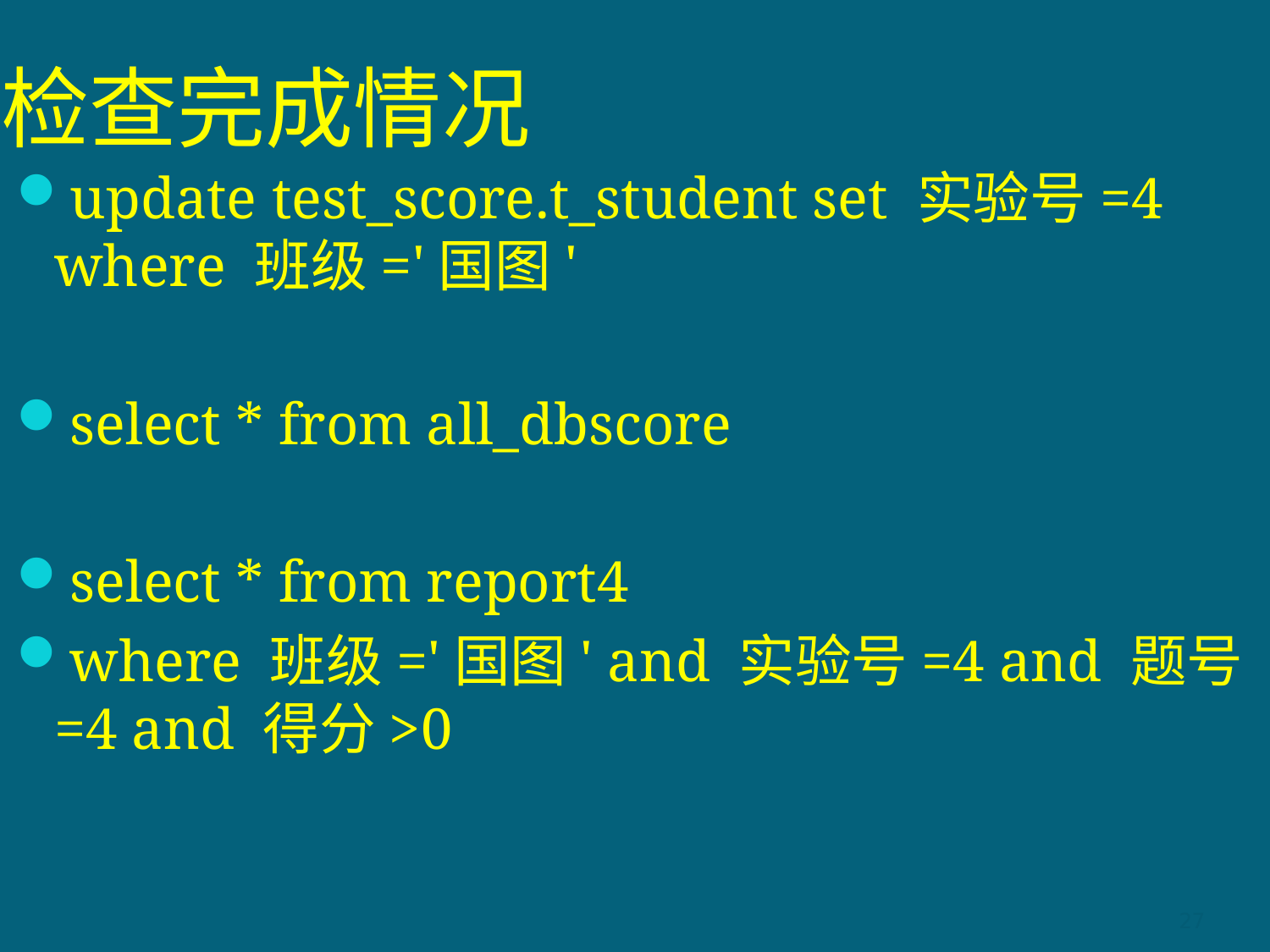

# 检查完成情况
update test_score.t_student set 实验号=4 where 班级='国图'

select * from all_dbscore

select * from report4
where 班级='国图' and 实验号=4 and 题号=4 and 得分>0
27